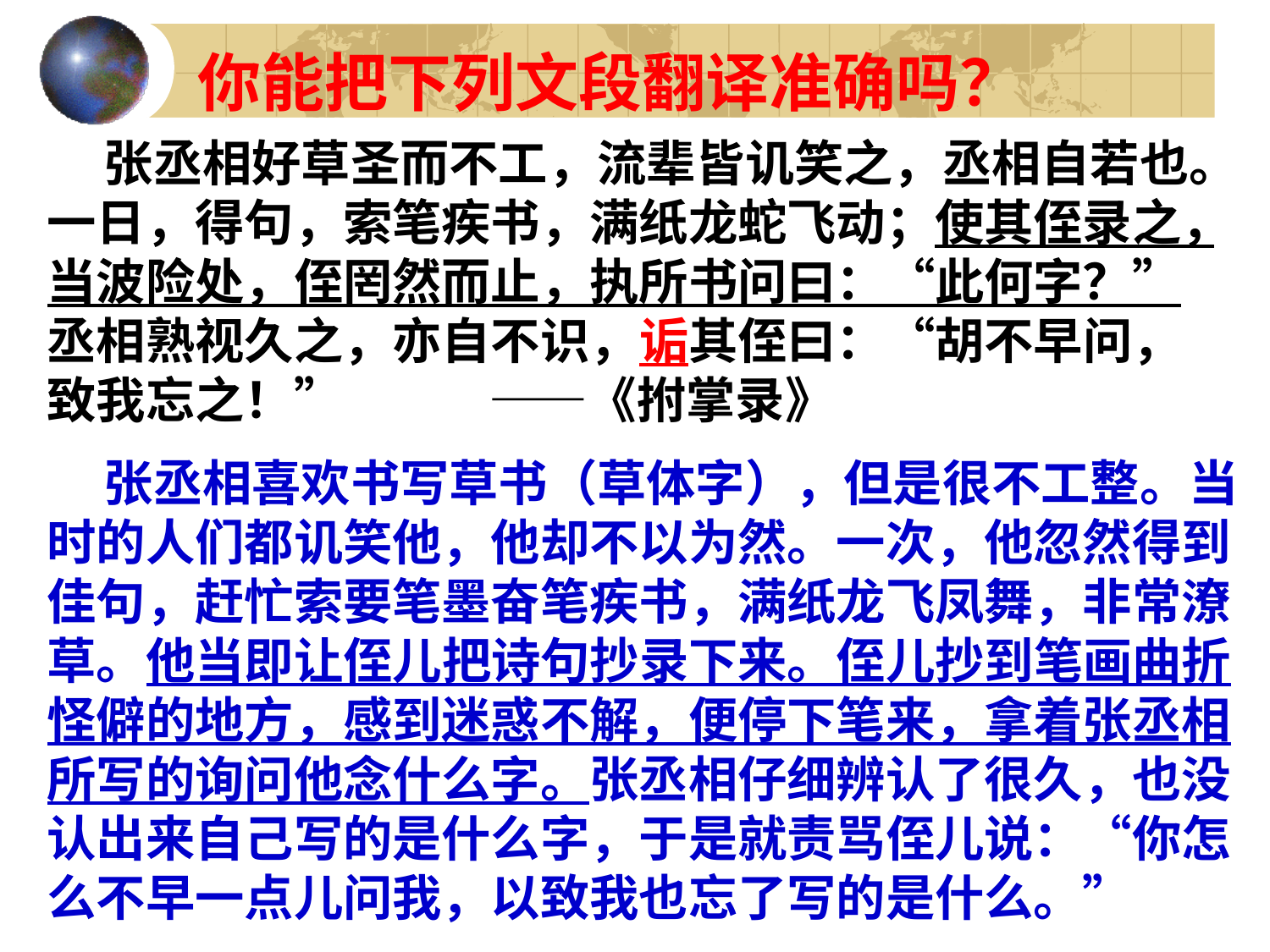

你能把下列文段翻译准确吗？
    张丞相好草圣而不工，流辈皆讥笑之，丞相自若也。一日，得句，索笔疾书，满纸龙蛇飞动；使其侄录之，当波险处，侄罔然而止，执所书问曰：“此何字？”丞相熟视久之，亦自不识，诟其侄曰：“胡不早问，致我忘之！”             ——《拊掌录》
    张丞相喜欢书写草书（草体字），但是很不工整。当时的人们都讥笑他，他却不以为然。一次，他忽然得到佳句，赶忙索要笔墨奋笔疾书，满纸龙飞凤舞，非常潦草。他当即让侄儿把诗句抄录下来。侄儿抄到笔画曲折怪僻的地方，感到迷惑不解，便停下笔来，拿着张丞相所写的询问他念什么字。张丞相仔细辨认了很久，也没认出来自己写的是什么字，于是就责骂侄儿说：“你怎么不早一点儿问我，以致我也忘了写的是什么。”